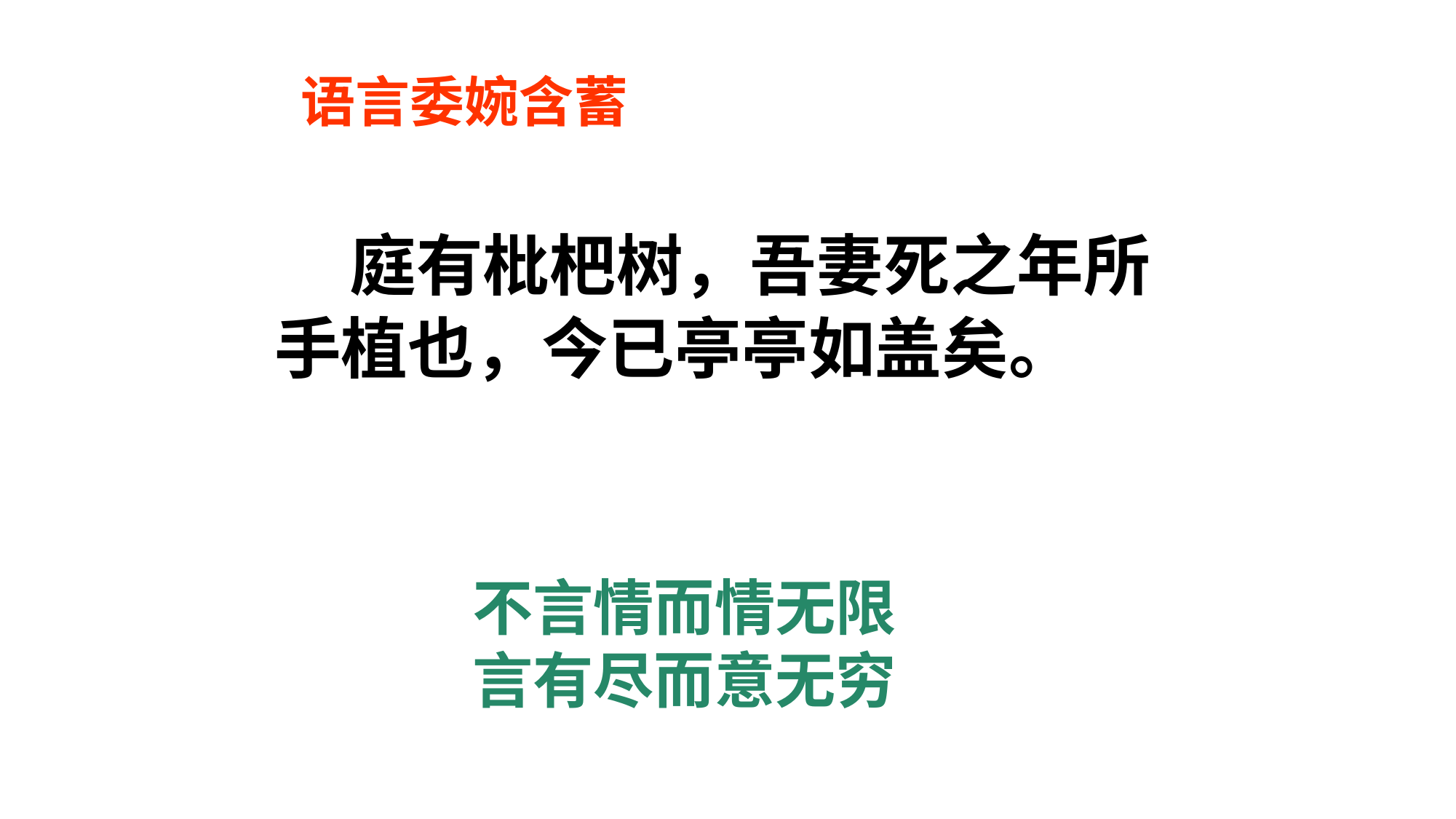

语言委婉含蓄
   庭有枇杷树，吾妻死之年所手植也，今已亭亭如盖矣。
不言情而情无限言有尽而意无穷